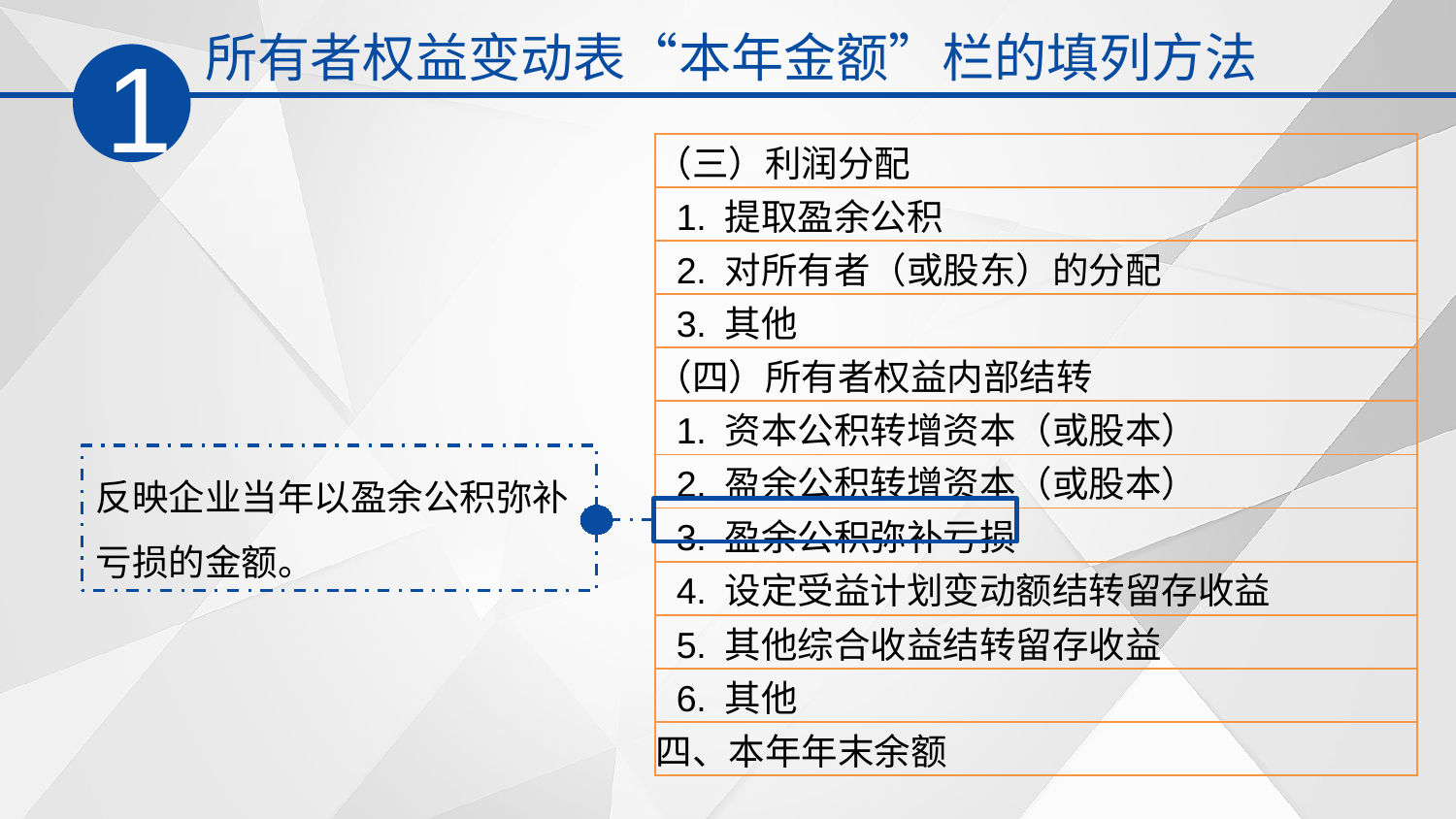

所有者权益变动表“本年金额”栏的填列方法
1

| （三）利润分配 |
| --- |
| 1. 提取盈余公积 |
| 2. 对所有者（或股东）的分配 |
| 3. 其他 |
| （四）所有者权益内部结转 |
| 1. 资本公积转增资本（或股本） |
| 2. 盈余公积转增资本（或股本） |
| 3. 盈余公积弥补亏损 |
| 4. 设定受益计划变动额结转留存收益 |
| 5. 其他综合收益结转留存收益 |
| 6. 其他 |
| 四、本年年末余额 |
反映企业当年以盈余公积弥补亏损的金额。